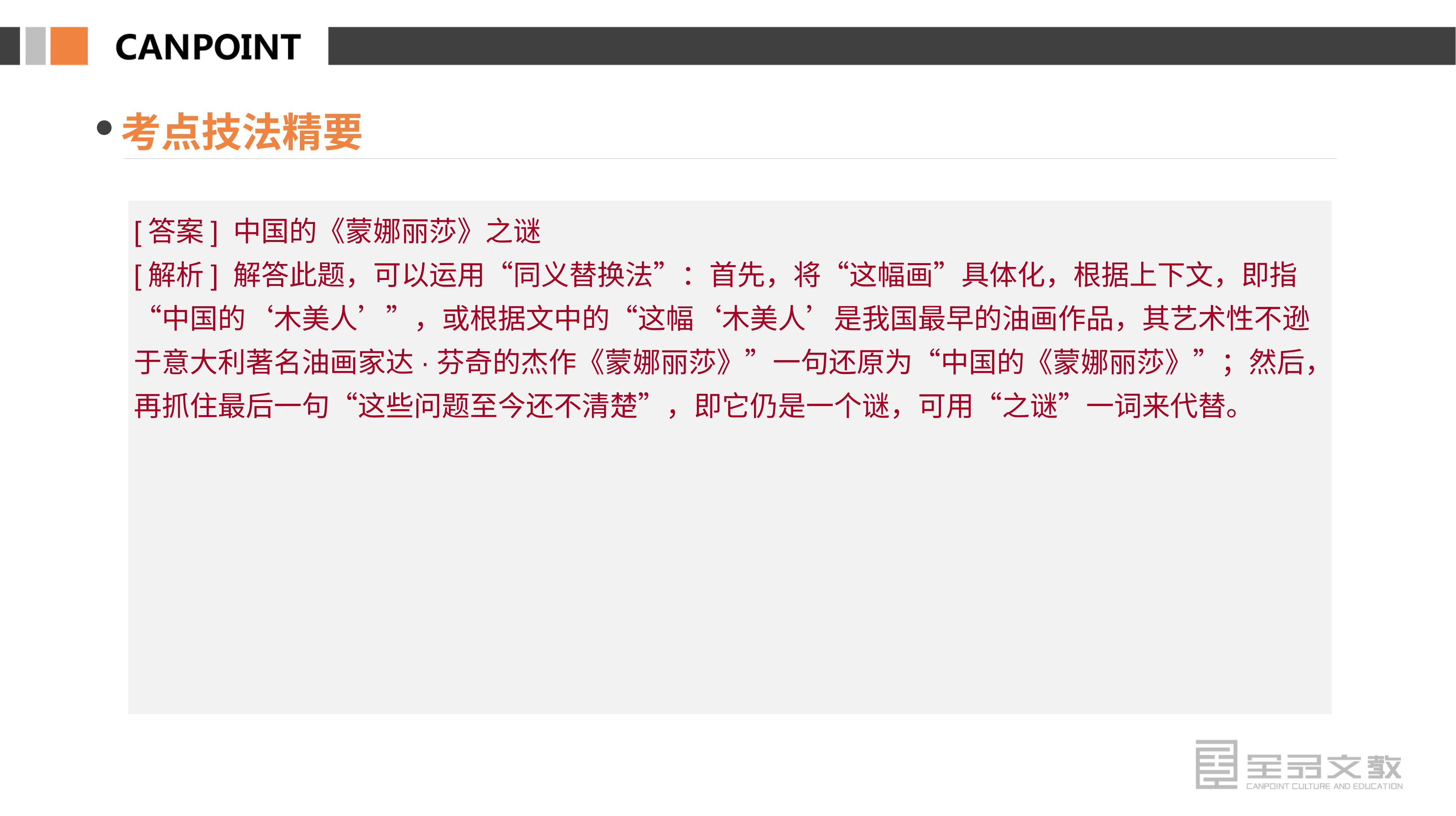

考点技法精要

[答案] 中国的《蒙娜丽莎》之谜
[解析] 解答此题，可以运用“同义替换法”：首先，将“这幅画”具体化，根据上下文，即指“中国的‘木美人’”，或根据文中的“这幅‘木美人’是我国最早的油画作品，其艺术性不逊于意大利著名油画家达·芬奇的杰作《蒙娜丽莎》”一句还原为“中国的《蒙娜丽莎》”；然后，再抓住最后一句“这些问题至今还不清楚”，即它仍是一个谜，可用“之谜”一词来代替。